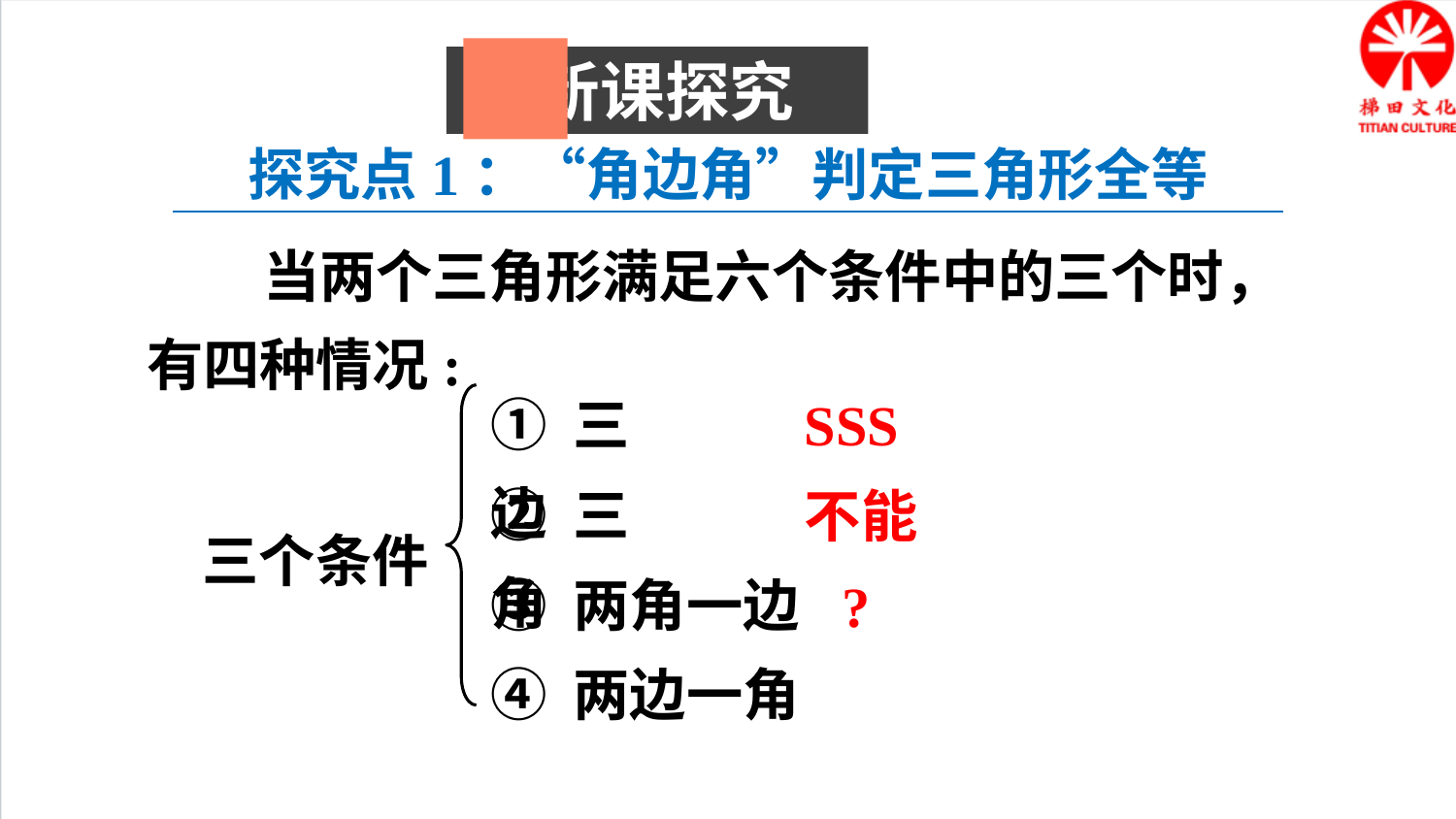

新课探究
探究点1：“角边角”判定三角形全等
        当两个三角形满足六个条件中的三个时，有四种情况:
SSS
① 三边

② 三角
三个条件
③ 两角一边
④ 两边一角
不能
?